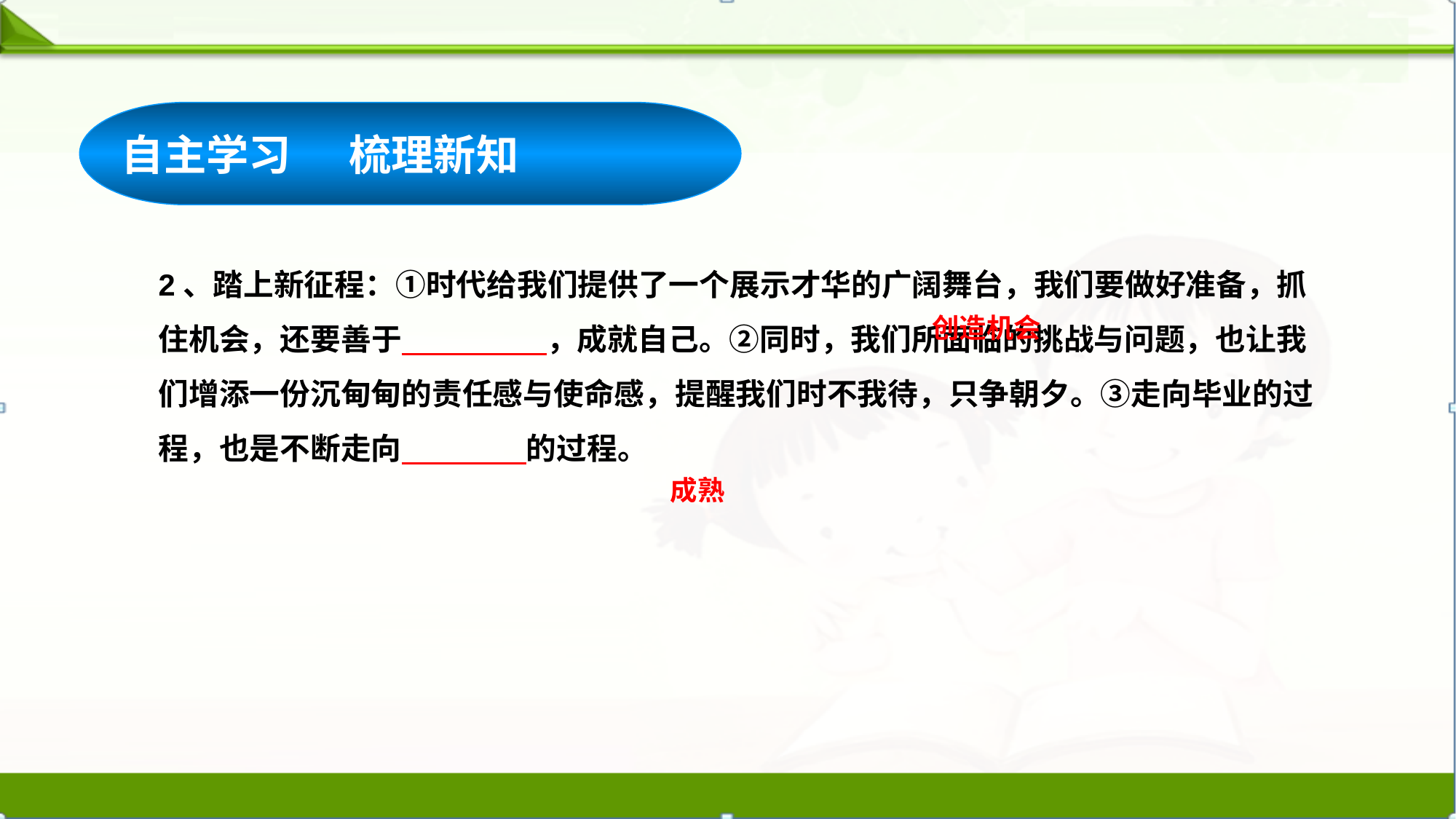

自主学习      梳理新知
2、踏上新征程：①时代给我们提供了一个展示才华的广阔舞台，我们要做好准备，抓住机会，还要善于                     ，成就自己。②同时，我们所面临的挑战与问题，也让我们增添一份沉甸甸的责任感与使命感，提醒我们时不我待，只争朝夕。③走向毕业的过程，也是不断走向                  的过程。
创造机会
成熟